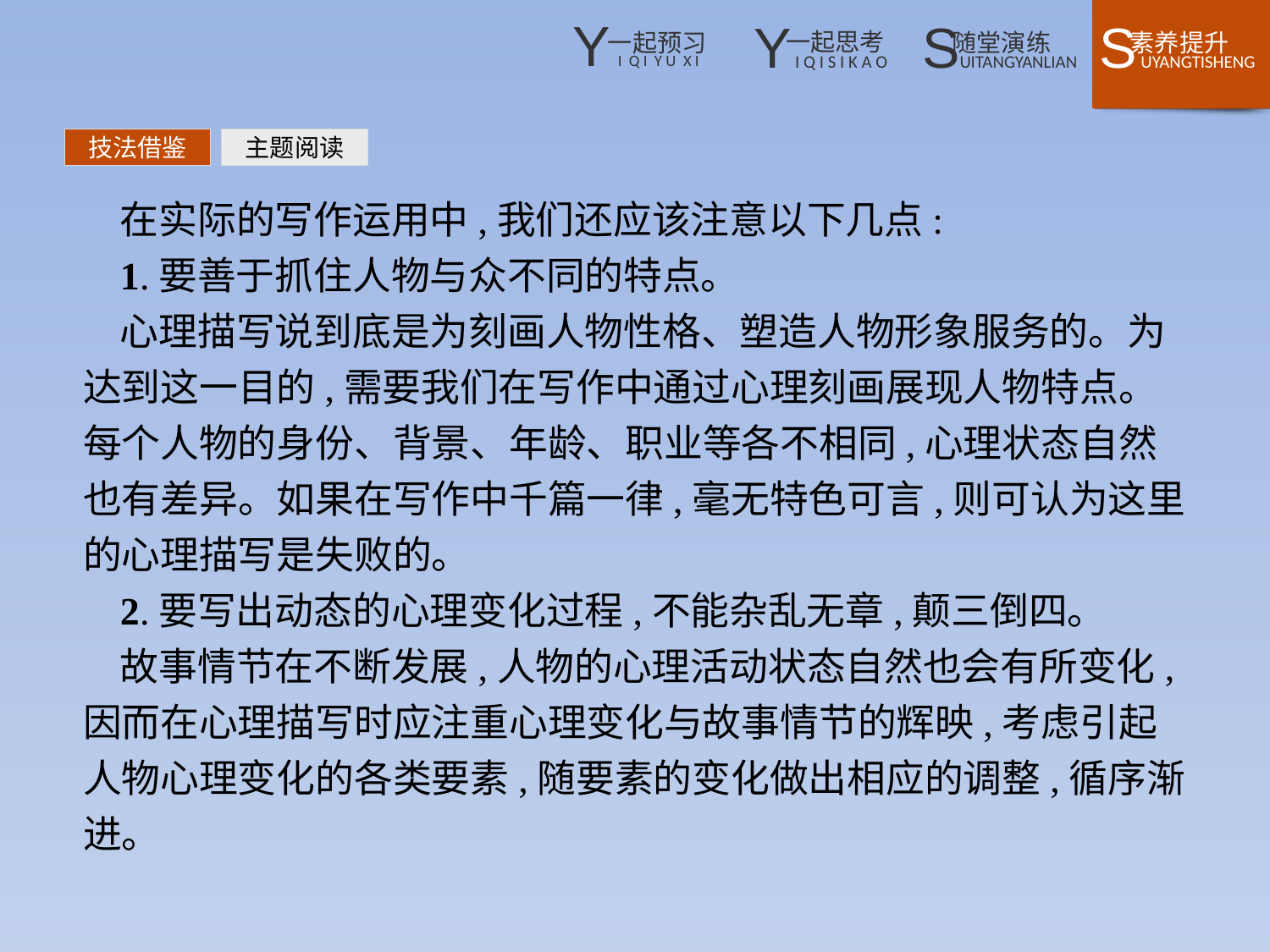

技法借鉴
主题阅读
在实际的写作运用中,我们还应该注意以下几点:
1.要善于抓住人物与众不同的特点。
心理描写说到底是为刻画人物性格、塑造人物形象服务的。为达到这一目的,需要我们在写作中通过心理刻画展现人物特点。每个人物的身份、背景、年龄、职业等各不相同,心理状态自然也有差异。如果在写作中千篇一律,毫无特色可言,则可认为这里的心理描写是失败的。
2.要写出动态的心理变化过程,不能杂乱无章,颠三倒四。
故事情节在不断发展,人物的心理活动状态自然也会有所变化,因而在心理描写时应注重心理变化与故事情节的辉映,考虑引起人物心理变化的各类要素,随要素的变化做出相应的调整,循序渐进。